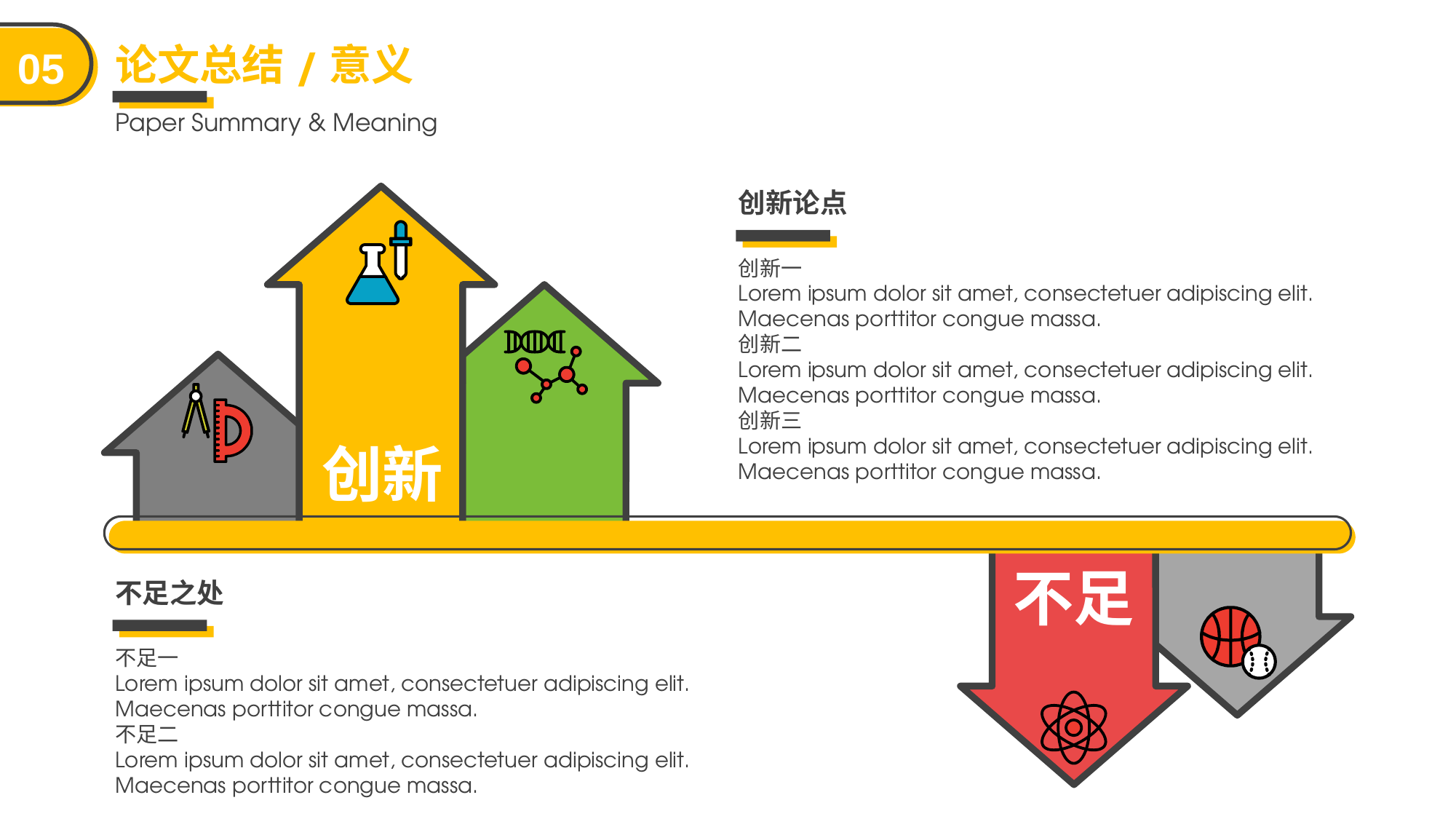

论文总结/意义
05
Paper Summary & Meaning
创新论点

创新一
Lorem ipsum dolor sit amet, consectetuer adipiscing elit. Maecenas porttitor congue massa.
创新二
Lorem ipsum dolor sit amet, consectetuer adipiscing elit. Maecenas porttitor congue massa.
创新三
Lorem ipsum dolor sit amet, consectetuer adipiscing elit. Maecenas porttitor congue massa.

创新
不足
不足之处

不足一
Lorem ipsum dolor sit amet, consectetuer adipiscing elit. Maecenas porttitor congue massa.
不足二
Lorem ipsum dolor sit amet, consectetuer adipiscing elit. Maecenas porttitor congue massa.